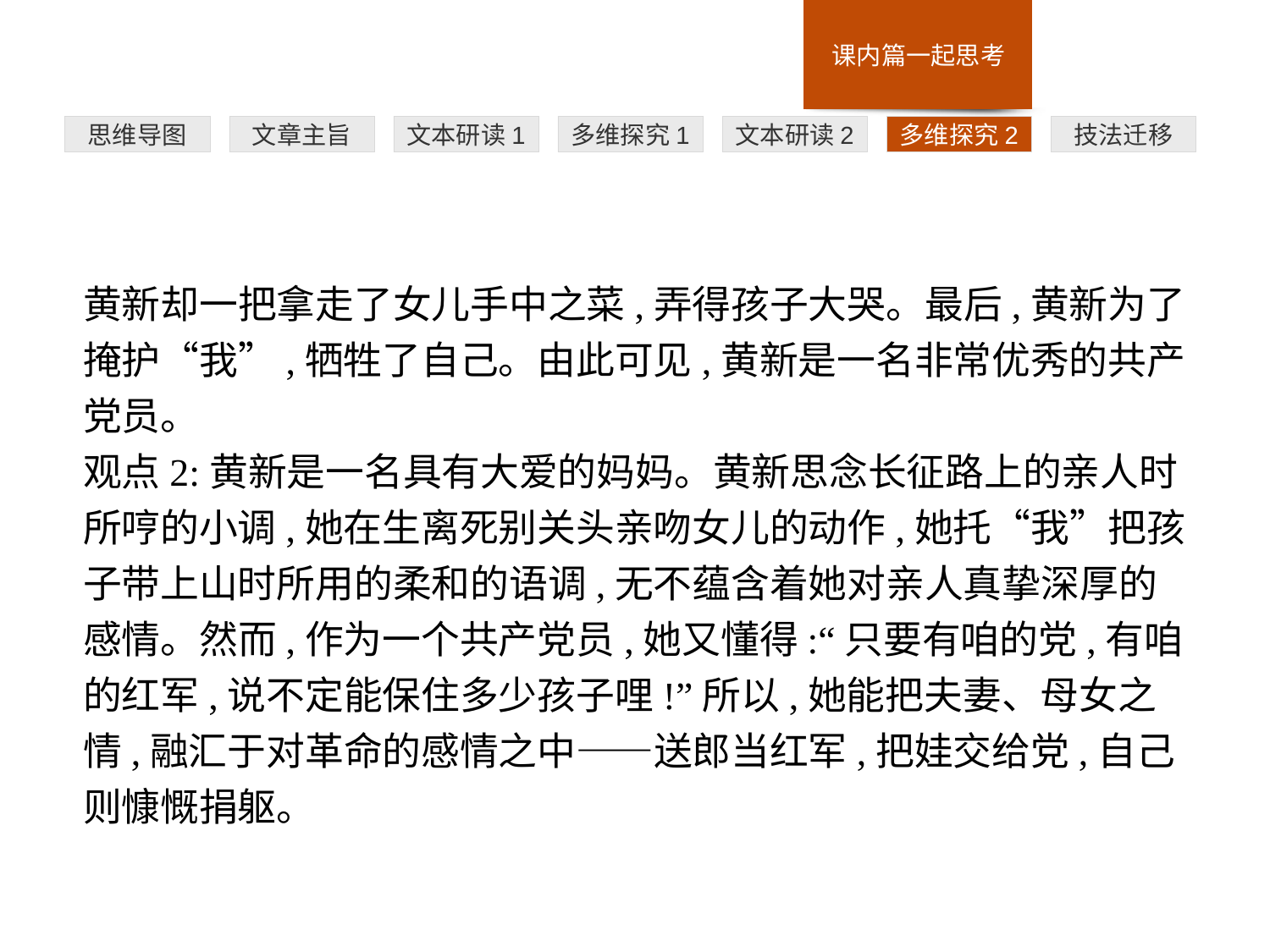

多维探究1
思维导图
文章主旨
文本研读1
文本研读2
多维探究2
技法迁移
黄新却一把拿走了女儿手中之菜,弄得孩子大哭。最后,黄新为了掩护“我”,牺牲了自己。由此可见,黄新是一名非常优秀的共产党员。
观点2:黄新是一名具有大爱的妈妈。黄新思念长征路上的亲人时所哼的小调,她在生离死别关头亲吻女儿的动作,她托“我”把孩子带上山时所用的柔和的语调,无不蕴含着她对亲人真挚深厚的感情。然而,作为一个共产党员,她又懂得:“只要有咱的党,有咱的红军,说不定能保住多少孩子哩!”所以,她能把夫妻、母女之情,融汇于对革命的感情之中——送郎当红军,把娃交给党,自己则慷慨捐躯。